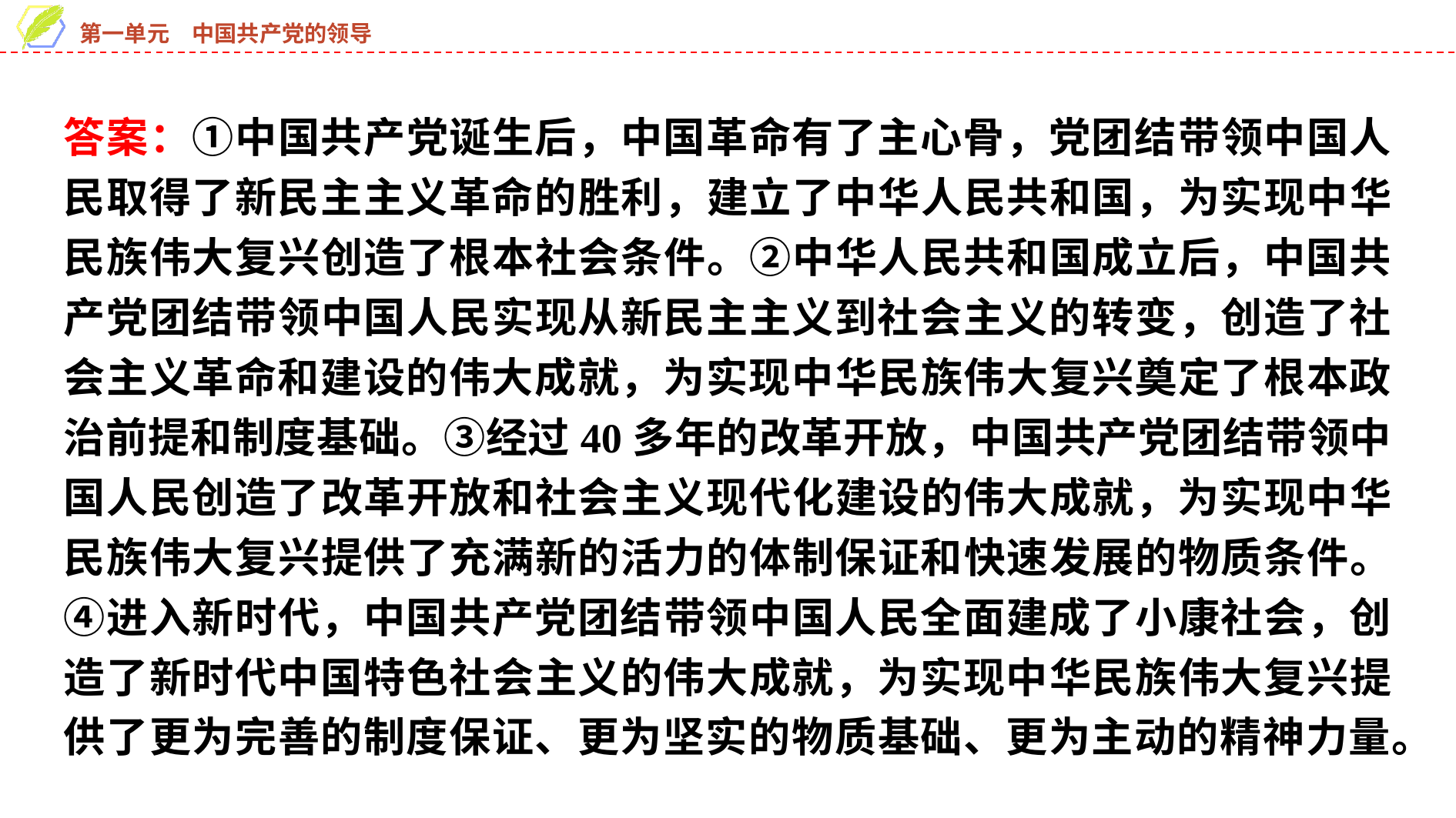

答案：①中国共产党诞生后，中国革命有了主心骨，党团结带领中国人民取得了新民主主义革命的胜利，建立了中华人民共和国，为实现中华民族伟大复兴创造了根本社会条件。②中华人民共和国成立后，中国共产党团结带领中国人民实现从新民主主义到社会主义的转变，创造了社会主义革命和建设的伟大成就，为实现中华民族伟大复兴奠定了根本政治前提和制度基础。③经过40多年的改革开放，中国共产党团结带领中国人民创造了改革开放和社会主义现代化建设的伟大成就，为实现中华民族伟大复兴提供了充满新的活力的体制保证和快速发展的物质条件。④进入新时代，中国共产党团结带领中国人民全面建成了小康社会，创造了新时代中国特色社会主义的伟大成就，为实现中华民族伟大复兴提供了更为完善的制度保证、更为坚实的物质基础、更为主动的精神力量。